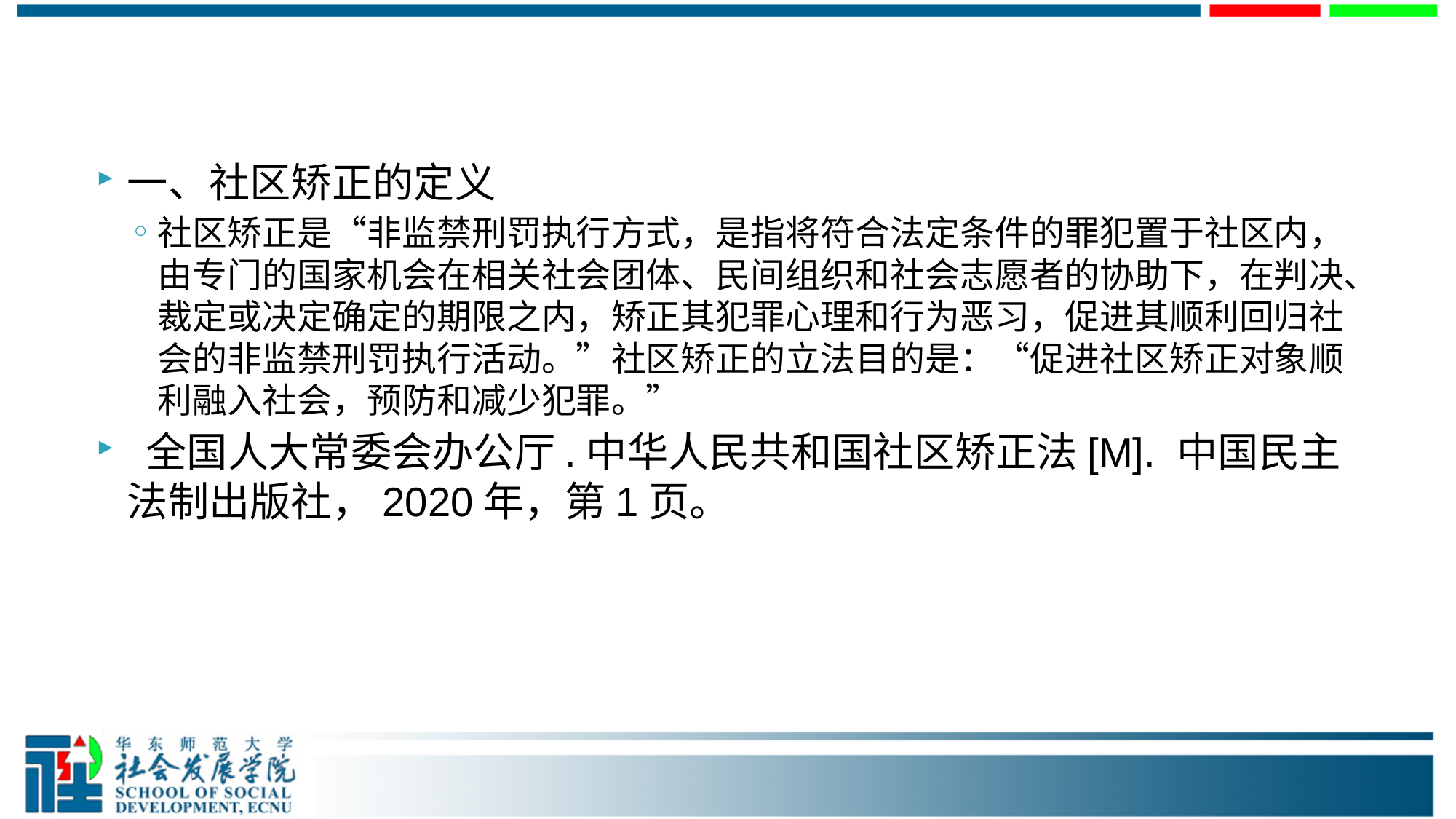

#
一、社区矫正的定义
社区矫正是“非监禁刑罚执行方式，是指将符合法定条件的罪犯置于社区内，由专门的国家机会在相关社会团体、民间组织和社会志愿者的协助下，在判决、裁定或决定确定的期限之内，矫正其犯罪心理和行为恶习，促进其顺利回归社会的非监禁刑罚执行活动。”社区矫正的立法目的是：“促进社区矫正对象顺利融入社会，预防和减少犯罪。”
 全国人大常委会办公厅.中华人民共和国社区矫正法[M]. 中国民主法制出版社，2020年，第1页。